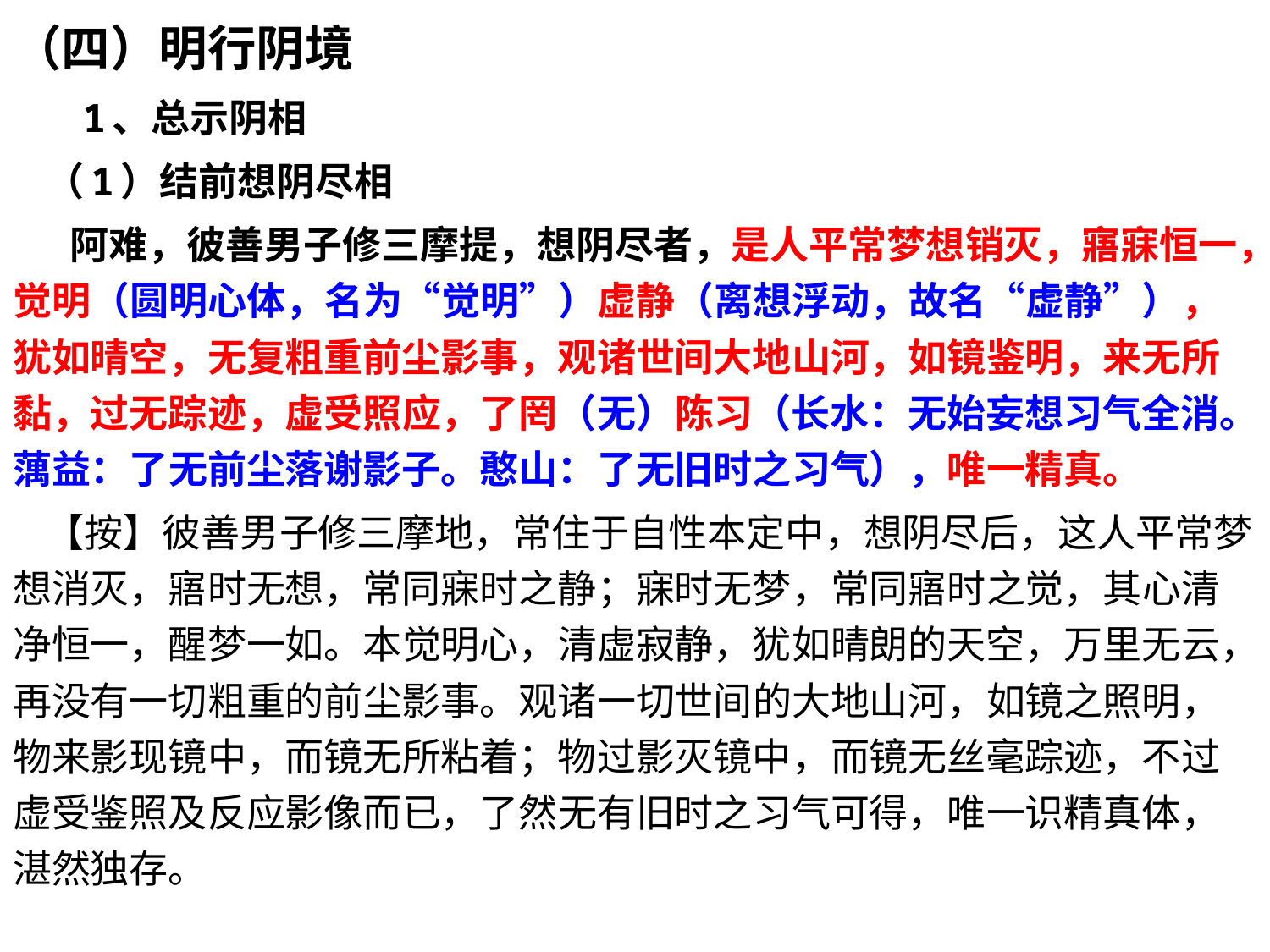

（四）明行阴境
   1、总示阴相
   （1）结前想阴尽相
　  阿难，彼善男子修三摩提，想阴尽者，是人平常梦想销灭，寤寐恒一，觉明（圆明心体，名为“觉明”）虚静（离想浮动，故名“虚静”），犹如晴空，无复粗重前尘影事，观诸世间大地山河，如镜鉴明，来无所黏，过无踪迹，虚受照应，了罔（无）陈习（长水：无始妄想习气全消。蕅益：了无前尘落谢影子。憨山：了无旧时之习气），唯一精真。
   【按】彼善男子修三摩地，常住于自性本定中，想阴尽后，这人平常梦想消灭，寤时无想，常同寐时之静；寐时无梦，常同寤时之觉，其心清净恒一，醒梦一如。本觉明心，清虚寂静，犹如晴朗的天空，万里无云，再没有一切粗重的前尘影事。观诸一切世间的大地山河，如镜之照明，物来影现镜中，而镜无所粘着；物过影灭镜中，而镜无丝毫踪迹，不过虚受鉴照及反应影像而已，了然无有旧时之习气可得，唯一识精真体，湛然独存。